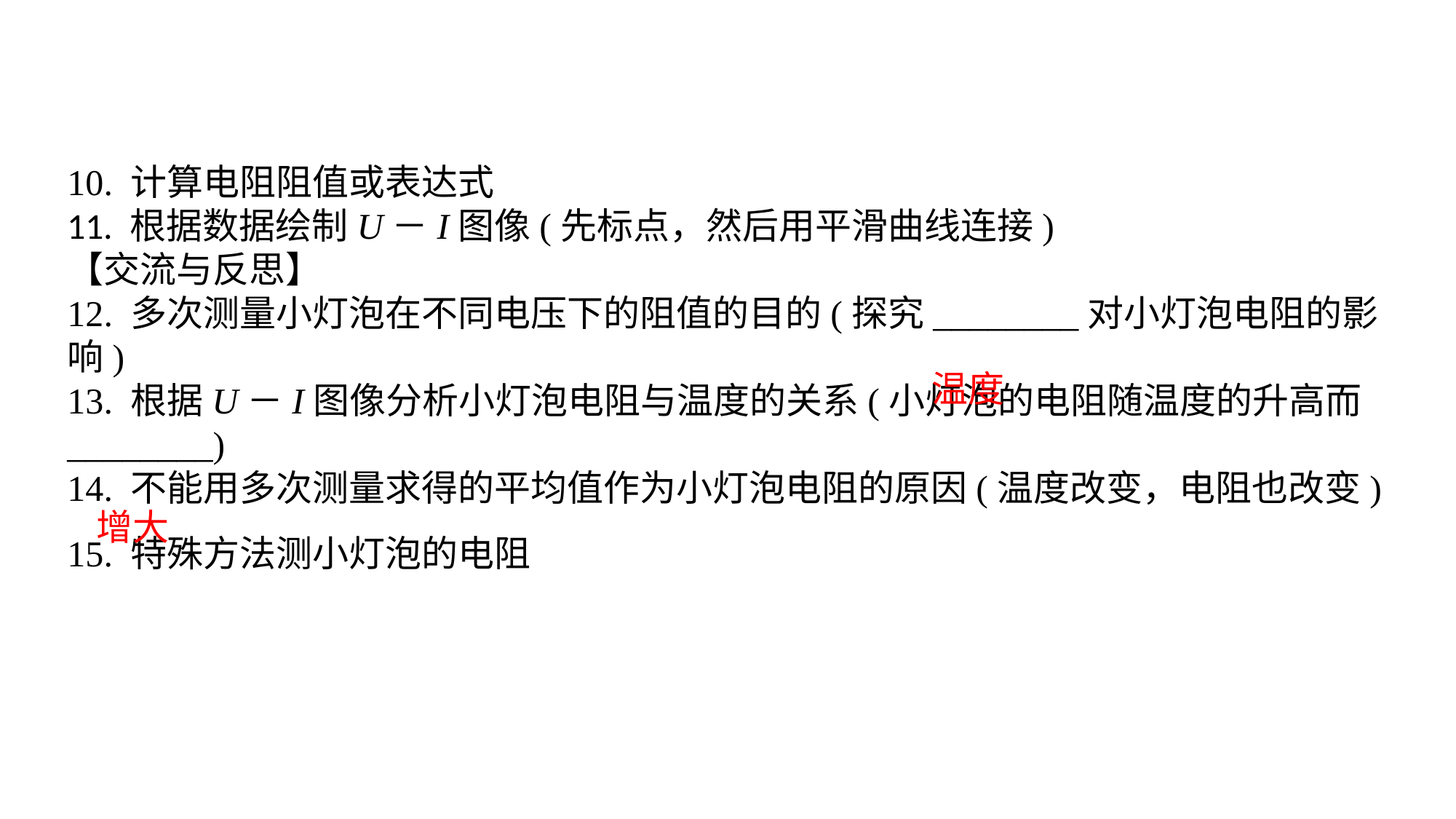

10. 计算电阻阻值或表达式11. 根据数据绘制U－I图像(先标点，然后用平滑曲线连接)【交流与反思】12. 多次测量小灯泡在不同电压下的阻值的目的(探究________对小灯泡电阻的影响)13. 根据U－I图像分析小灯泡电阻与温度的关系(小灯泡的电阻随温度的升高而________)14. 不能用多次测量求得的平均值作为小灯泡电阻的原因(温度改变，电阻也改变)15. 特殊方法测小灯泡的电阻
温度
增大